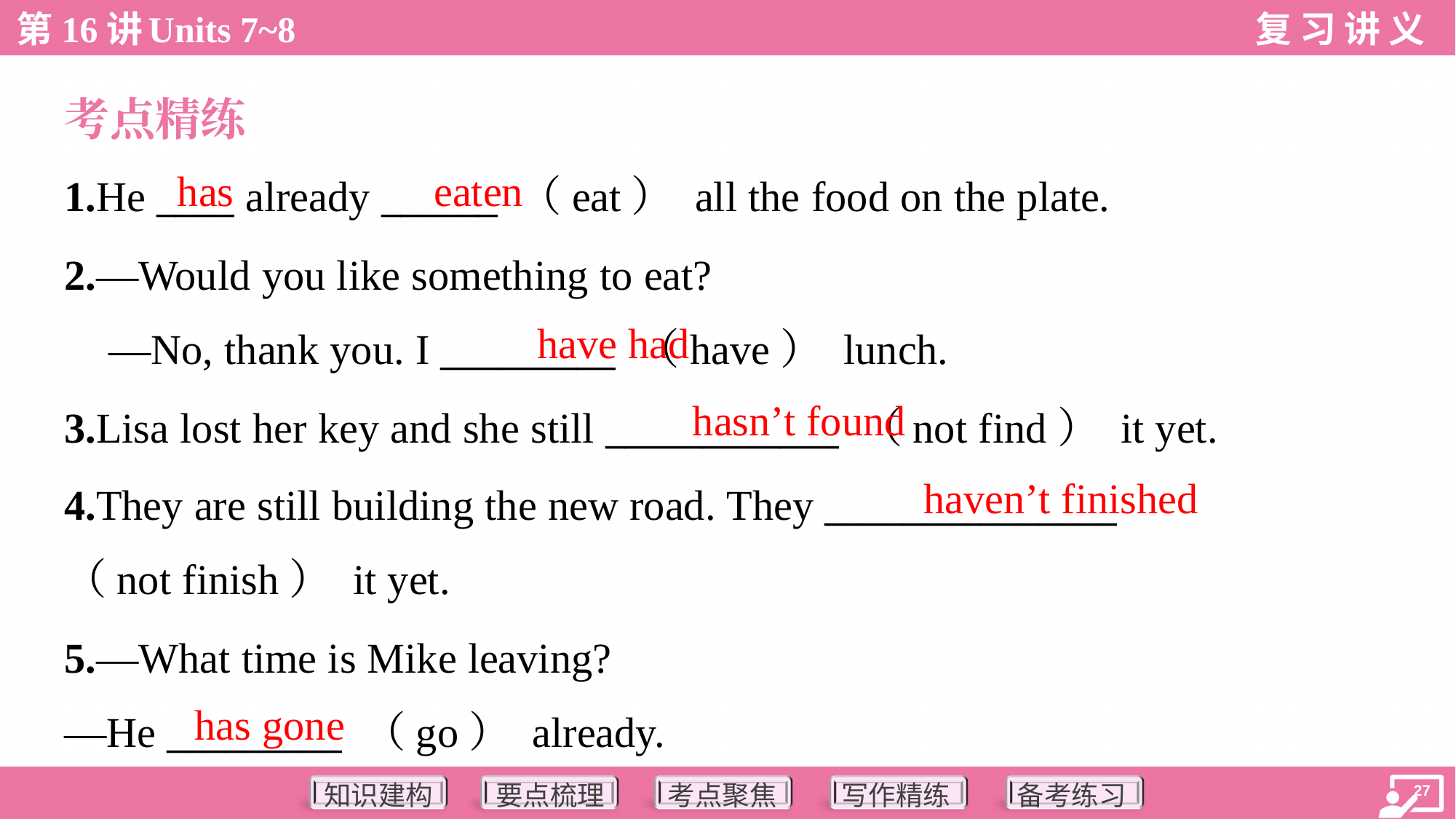

考点精练
has
eaten
1.He ____ already ______ （eat） all the food on the plate.
2.—Would you like something to eat?
    —No, thank you. I _________ （have） lunch.
have had
hasn’t found
3.Lisa lost her key and she still ____________ （not find） it yet.
4.They are still building the new road. They _______________
（not finish） it yet.
haven’t finished
5.—What time is Mike leaving?
—He _________ （go） already.
has gone